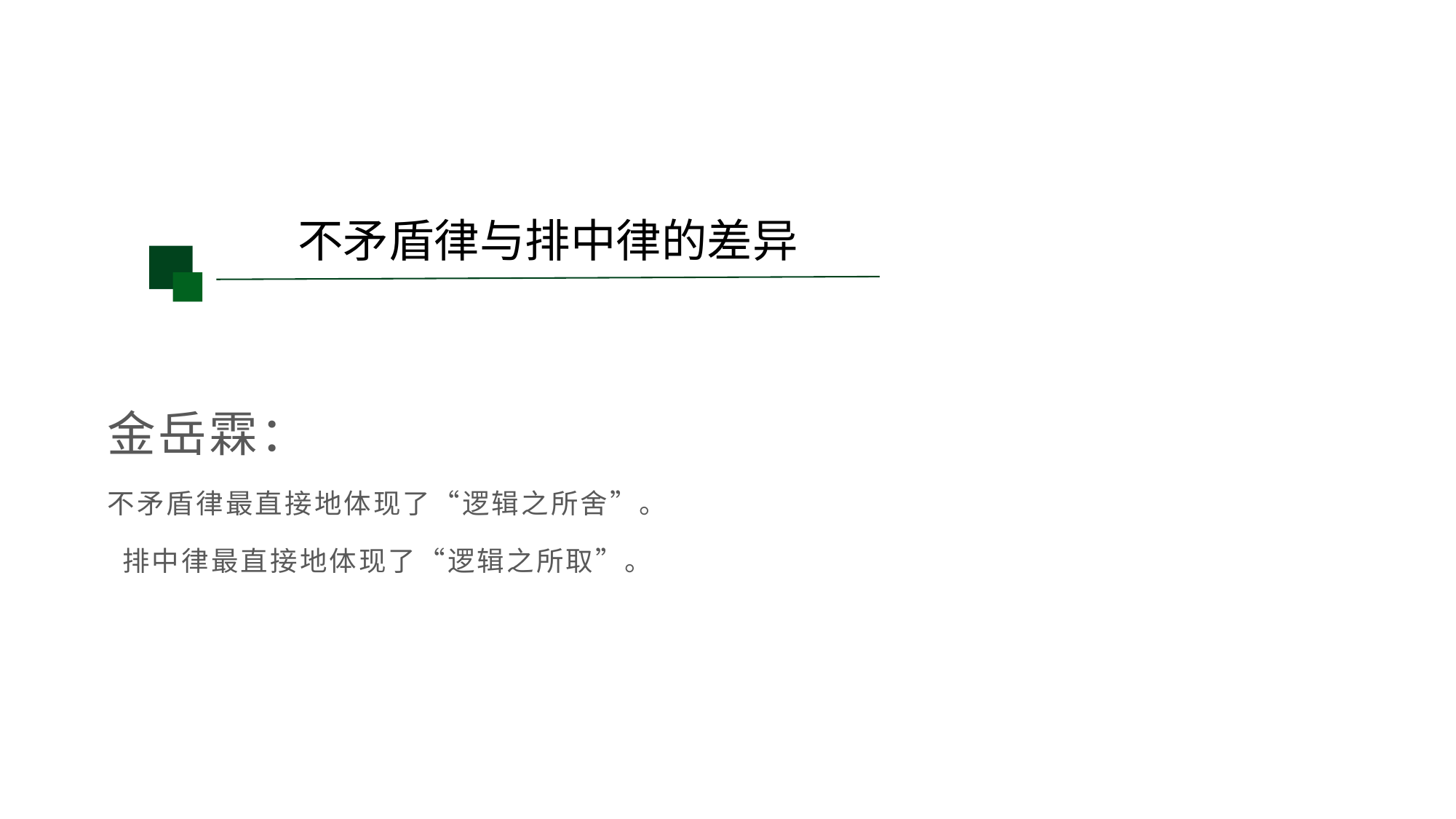

不矛盾律与排中律的差异

金岳霖：
不矛盾律最直接地体现了“逻辑之所舍”。
 排中律最直接地体现了“逻辑之所取”。